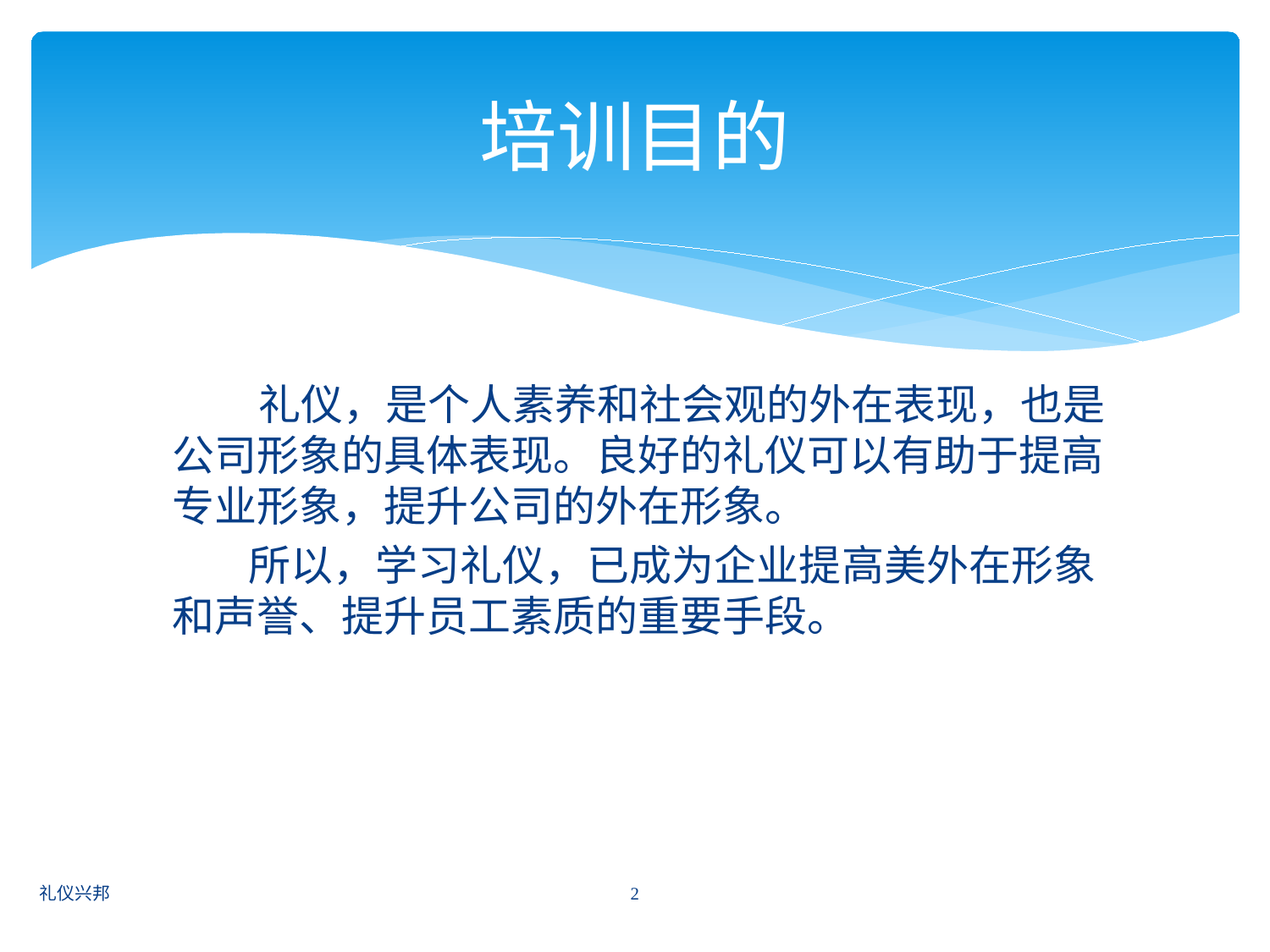

# 培训目的
            礼仪，是个人素养和社会观的外在表现，也是公司形象的具体表现。良好的礼仪可以有助于提高专业形象，提升公司的外在形象。
           所以，学习礼仪，已成为企业提高美外在形象和声誉、提升员工素质的重要手段。
2
礼仪兴邦